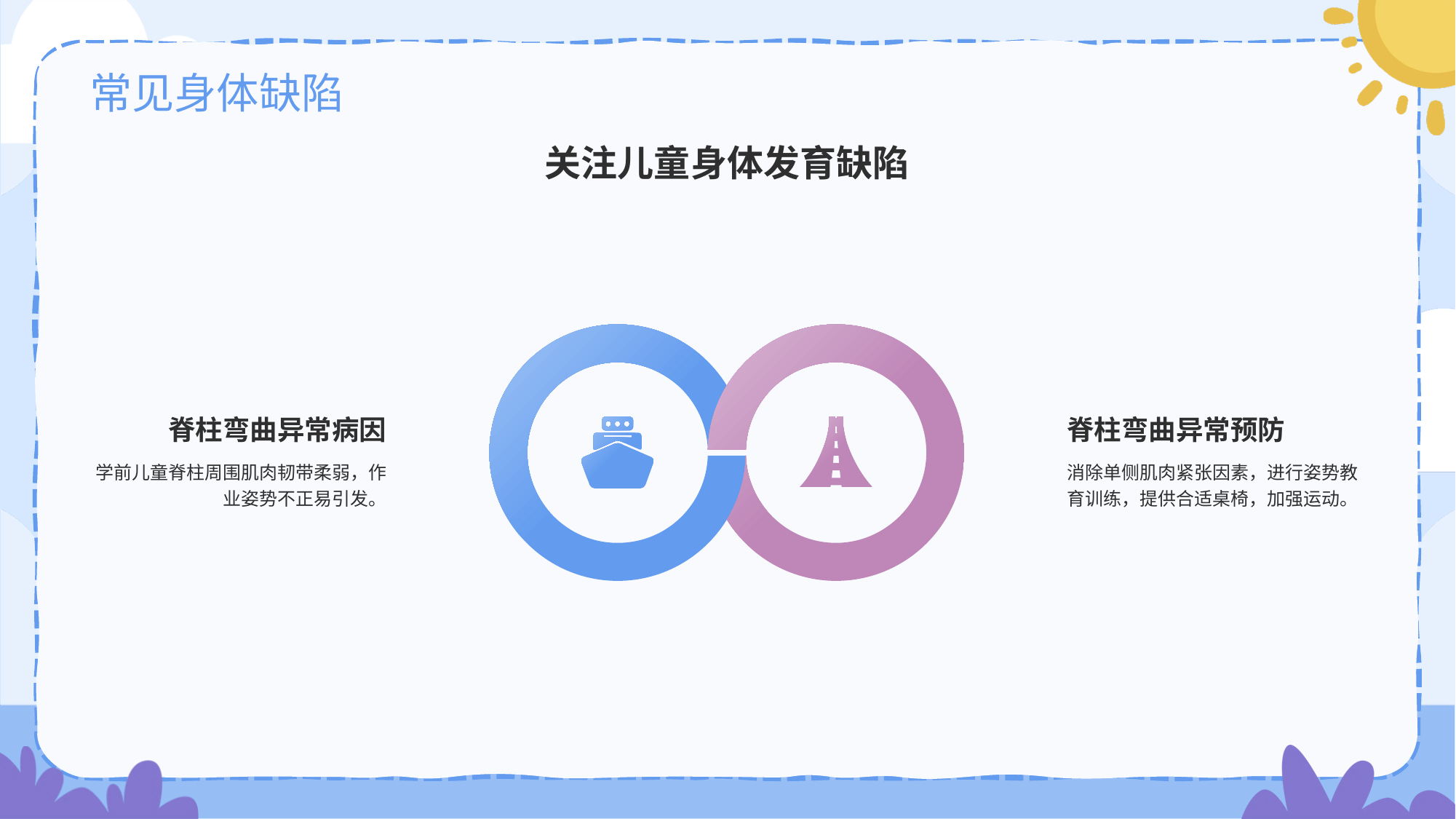

# 常见身体缺陷
关注儿童身体发育缺陷

脊柱弯曲异常病因

学前儿童脊柱周围肌肉韧带柔弱，作业姿势不正易引发。

脊柱弯曲异常预防

消除单侧肌肉紧张因素，进行姿势教育训练，提供合适桌椅，加强运动。